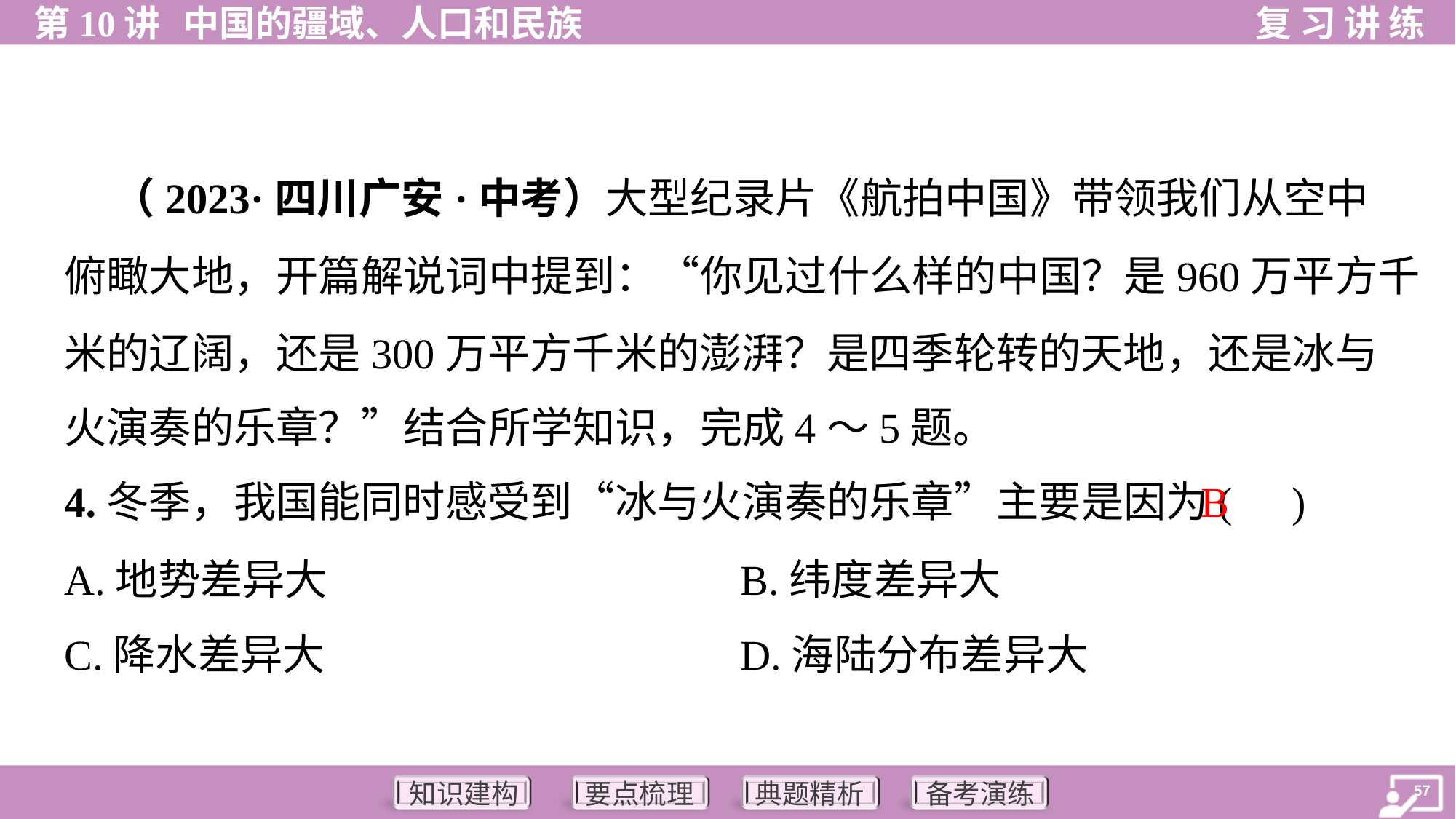

（2023·四川广安·中考）大型纪录片《航拍中国》带领我们从空中
俯瞰大地，开篇解说词中提到：“你见过什么样的中国？是960万平方千
米的辽阔，还是300万平方千米的澎湃？是四季轮转的天地，还是冰与
火演奏的乐章？”结合所学知识，完成4～5题。
B
4.冬季，我国能同时感受到“冰与火演奏的乐章”主要是因为(     )
A.地势差异大	B.纬度差异大
C.降水差异大	D.海陆分布差异大